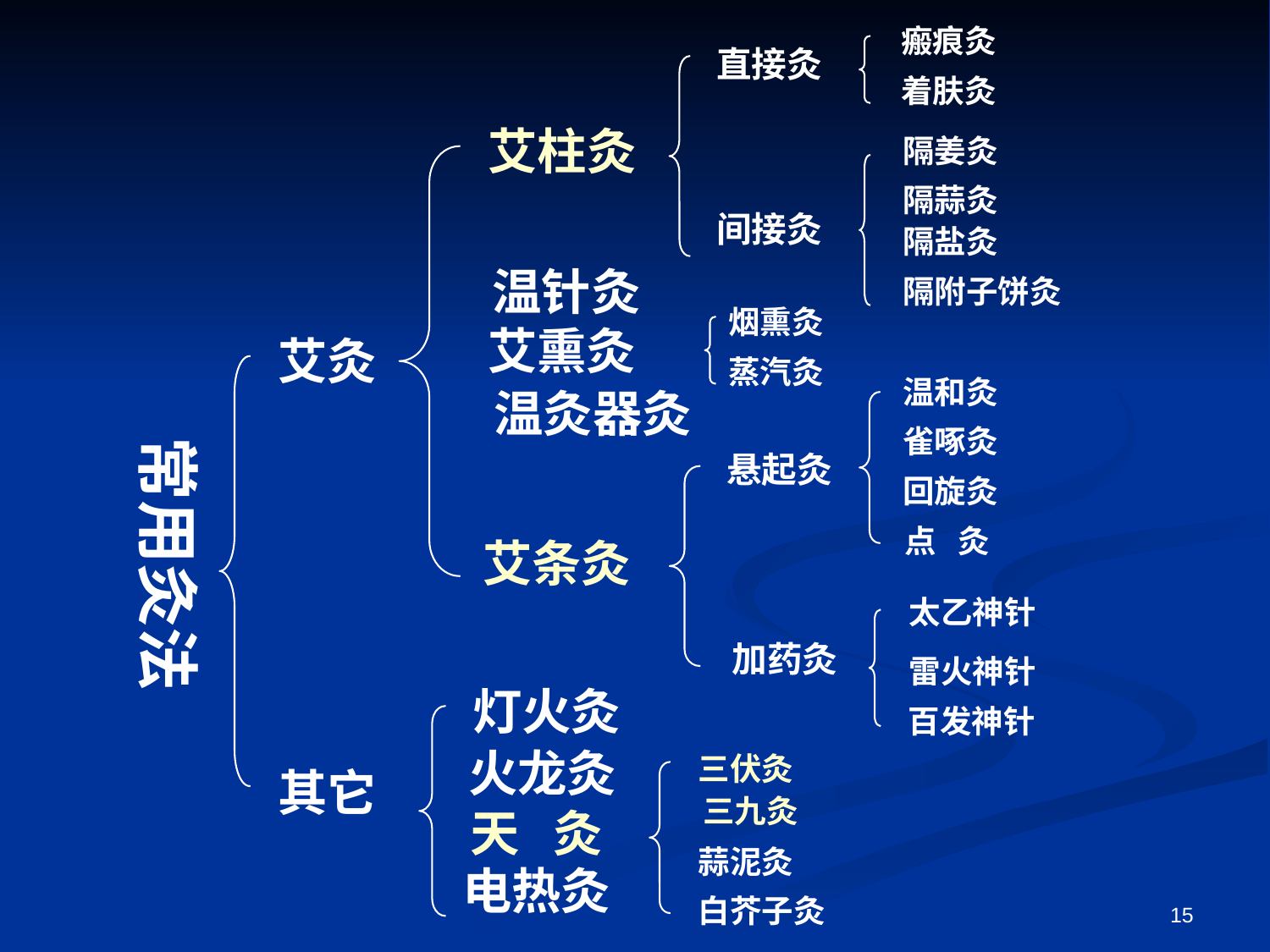

瘢痕灸
直接灸

着肤灸
艾柱灸
隔姜灸

隔蒜灸
间接灸
隔盐灸
温针灸
隔附子饼灸
烟熏灸
艾熏灸

艾灸
蒸汽灸

温和灸
温灸器灸

雀啄灸
常用灸法
悬起灸
回旋灸

点   灸
艾条灸
太乙神针

加药灸
雷火神针
灯火灸
百发神针

火龙灸
三伏灸
其它

三九灸
天   灸
蒜泥灸
电热灸
15
白芥子灸